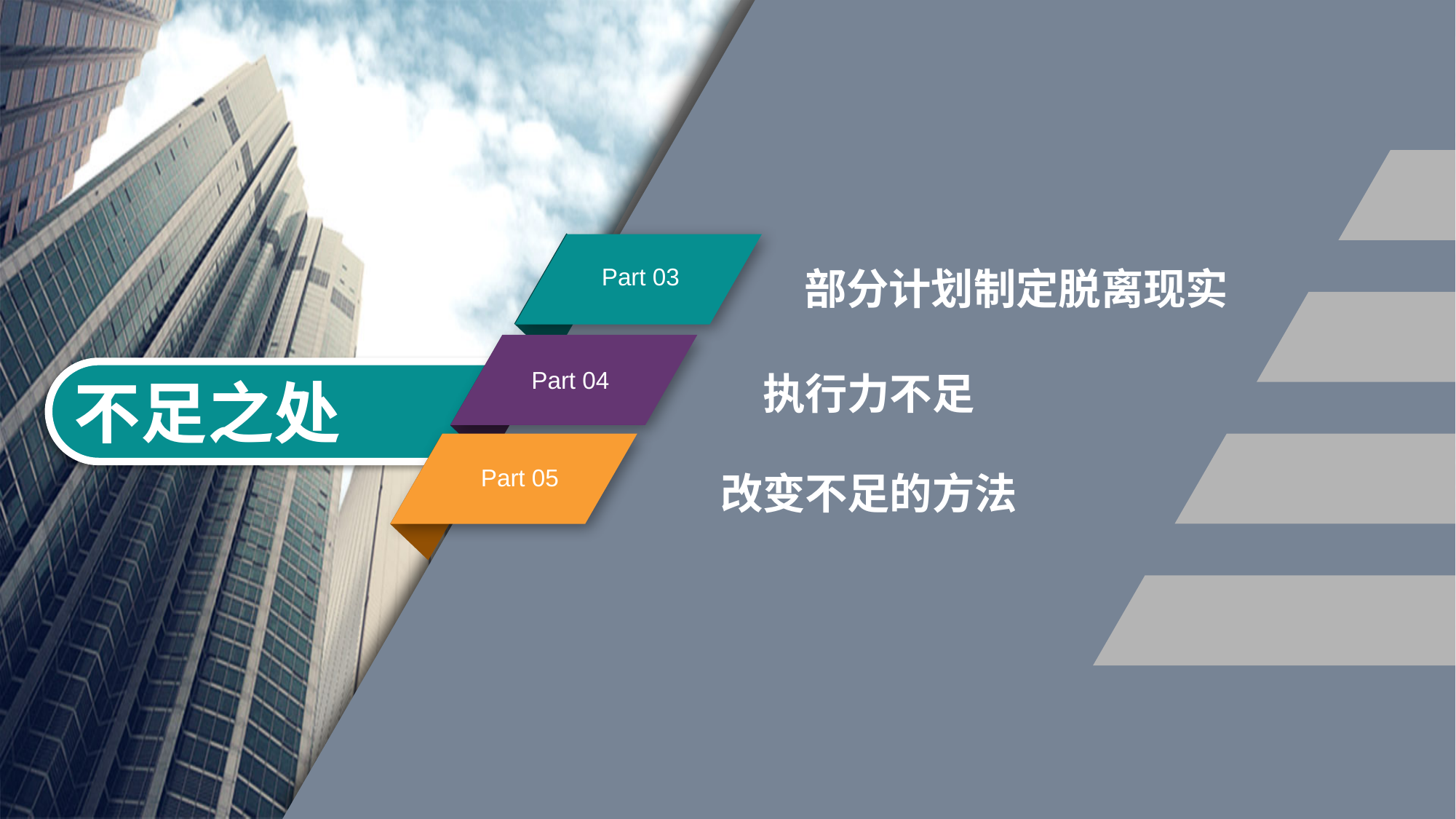

Part 03
部分计划制定脱离现实

Part 04
执行力不足
不足之处

Part 05
改变不足的方法

17